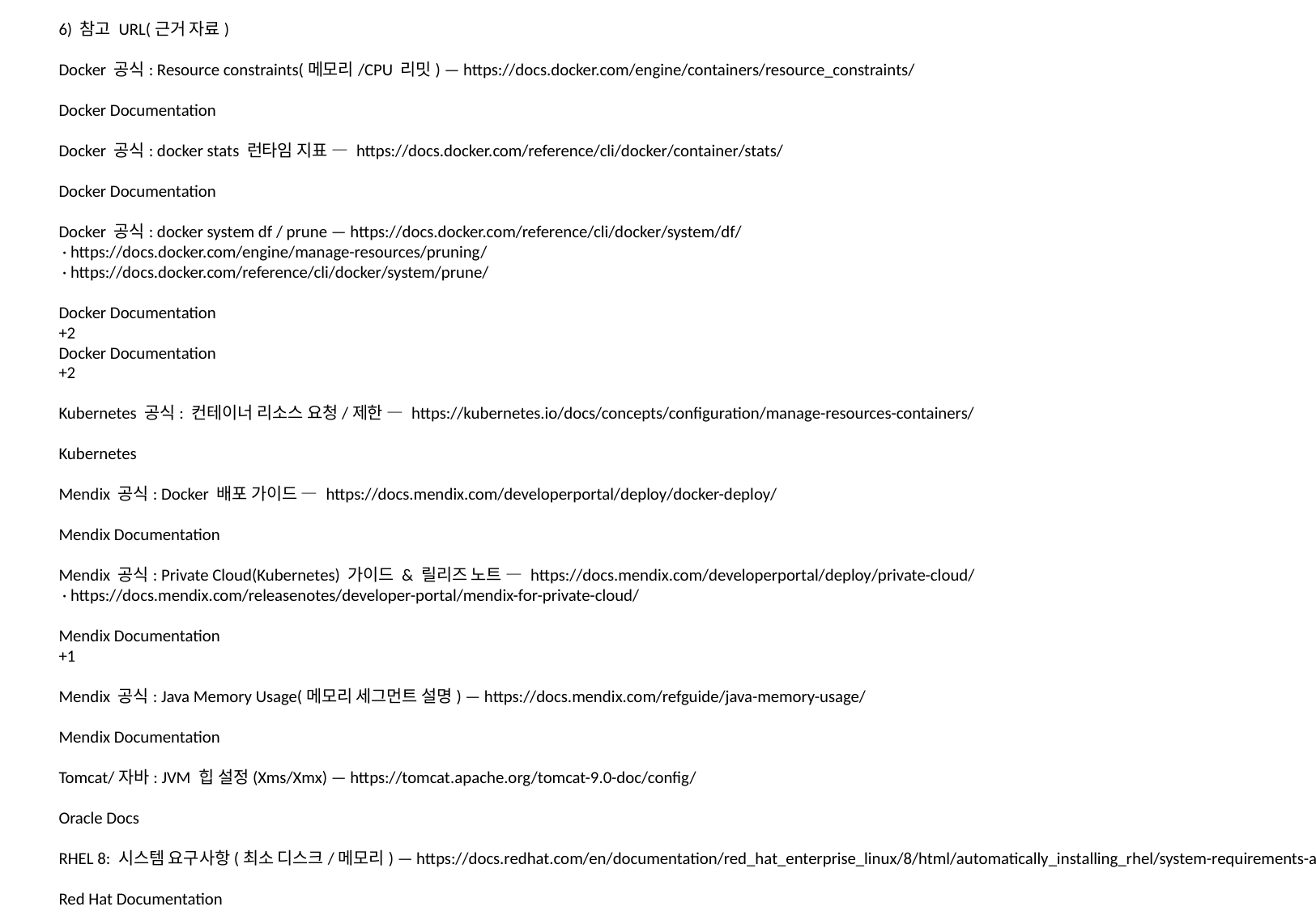

6) 참고 URL(근거 자료)

Docker 공식: Resource constraints(메모리/CPU 리밋) — https://docs.docker.com/engine/containers/resource_constraints/

Docker Documentation

Docker 공식: docker stats 런타임 지표 — https://docs.docker.com/reference/cli/docker/container/stats/

Docker Documentation

Docker 공식: docker system df / prune — https://docs.docker.com/reference/cli/docker/system/df/
 · https://docs.docker.com/engine/manage-resources/pruning/
 · https://docs.docker.com/reference/cli/docker/system/prune/

Docker Documentation
+2
Docker Documentation
+2

Kubernetes 공식: 컨테이너 리소스 요청/제한 — https://kubernetes.io/docs/concepts/configuration/manage-resources-containers/

Kubernetes

Mendix 공식: Docker 배포 가이드 — https://docs.mendix.com/developerportal/deploy/docker-deploy/

Mendix Documentation

Mendix 공식: Private Cloud(Kubernetes) 가이드 & 릴리즈 노트 — https://docs.mendix.com/developerportal/deploy/private-cloud/
 · https://docs.mendix.com/releasenotes/developer-portal/mendix-for-private-cloud/

Mendix Documentation
+1

Mendix 공식: Java Memory Usage(메모리 세그먼트 설명) — https://docs.mendix.com/refguide/java-memory-usage/

Mendix Documentation

Tomcat/자바: JVM 힙 설정(Xms/Xmx) — https://tomcat.apache.org/tomcat-9.0-doc/config/

Oracle Docs

RHEL 8: 시스템 요구사항(최소 디스크/메모리) — https://docs.redhat.com/en/documentation/red_hat_enterprise_linux/8/html/automatically_installing_rhel/system-requirements-and-supported-architectures_rhel-installer

Red Hat Documentation

(참고) Mendix 블로그: 쿠버네티스 CPU 단위/오토스케일 개념 — https://www.mendix.com/blog/scaling-your-private-cloud-infrastructure-strategies-for-handling-growth/

Mendix